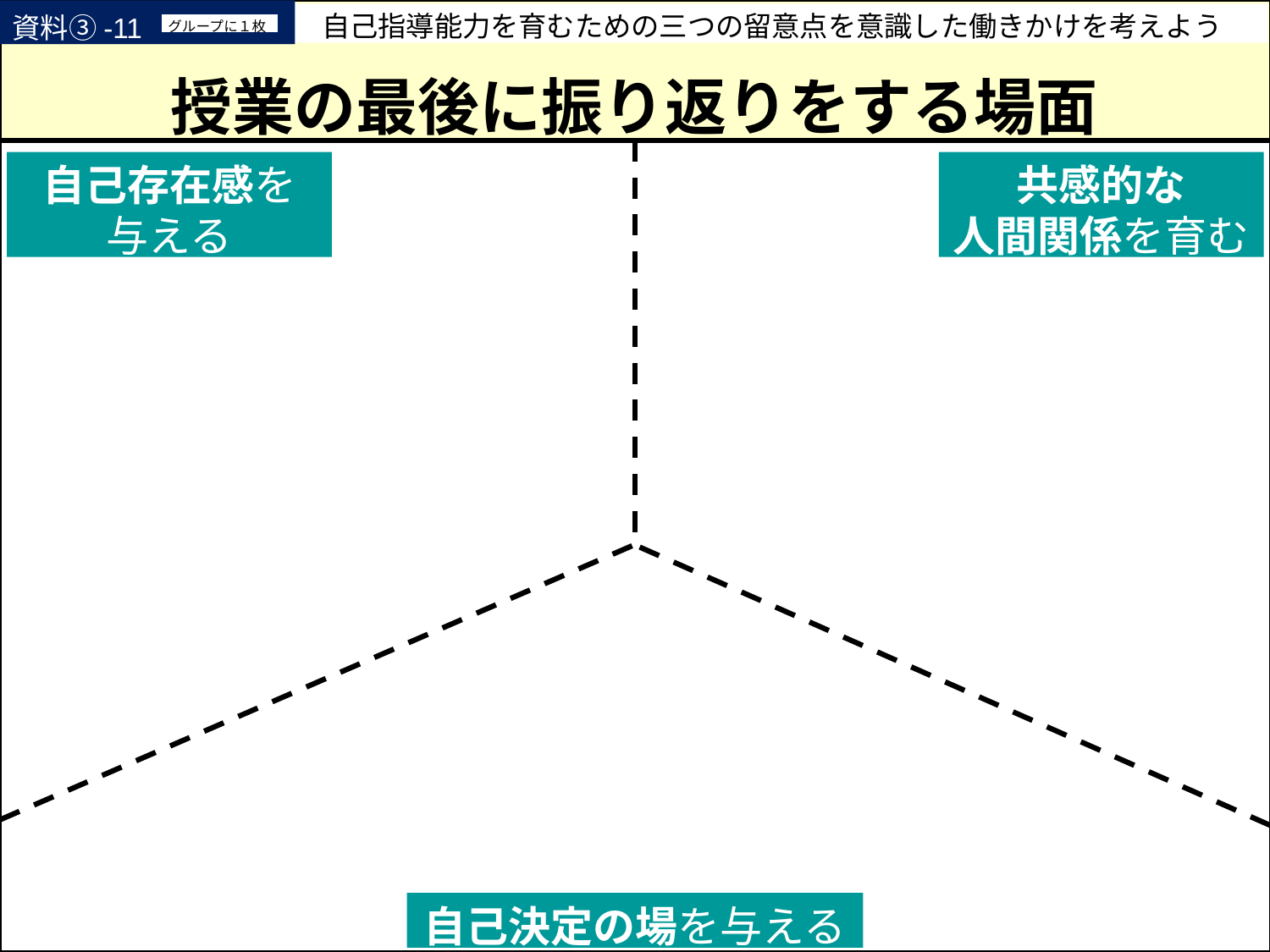

資料③-11
　　　　　　　　　　　自己指導能力を育むための三つの留意点を意識した働きかけを考えよう
グループに１枚
授業の最後に振り返りをする場面
自己存在感を
与える
共感的な
人間関係を育む
自己決定の場を与える